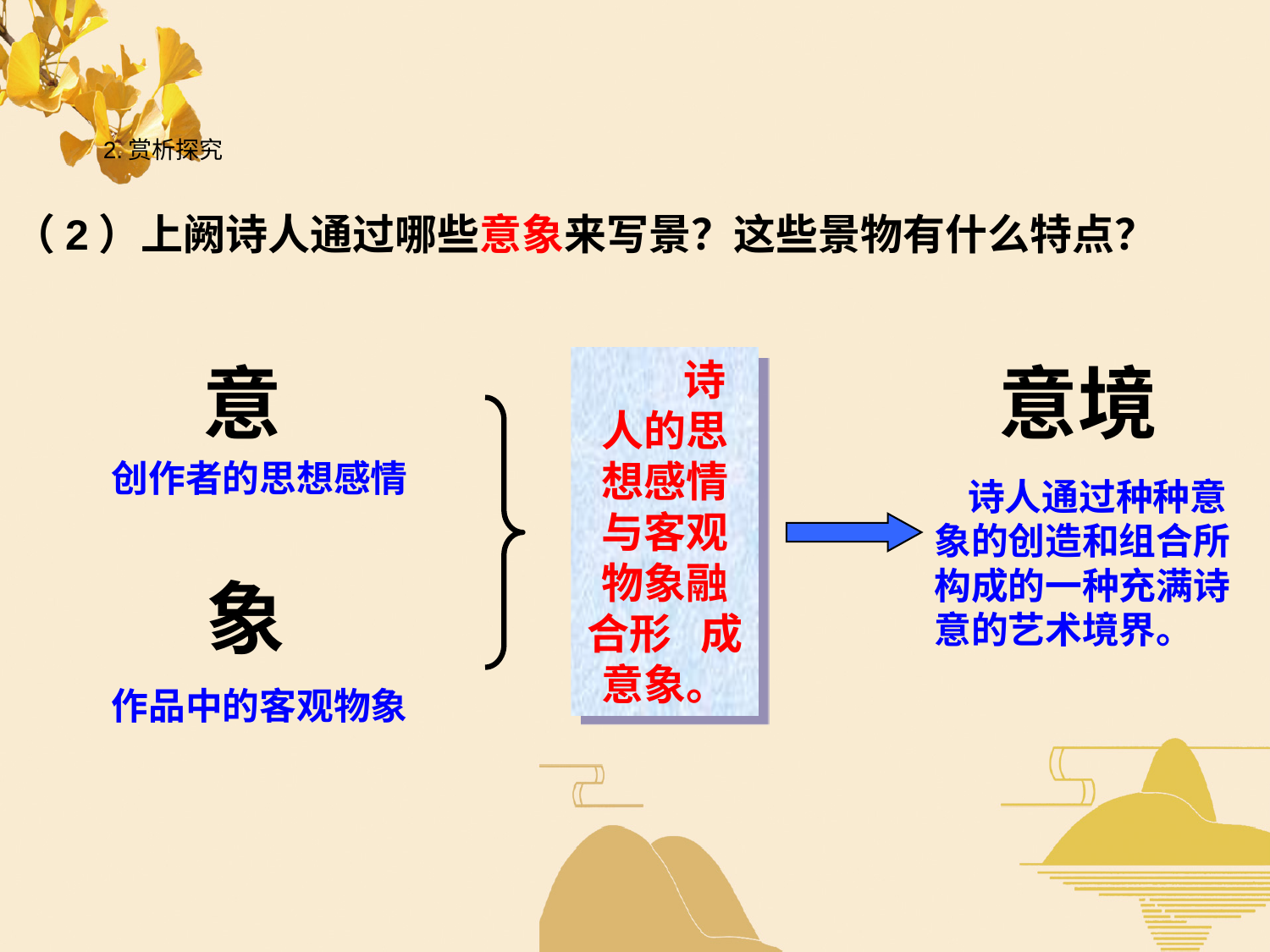

2.赏析探究
（2）上阙诗人通过哪些意象来写景？这些景物有什么特点？
意
创作者的思想感情
              诗人的思想感情与客观物象融合形   成意象。
意境
   诗人通过种种意象的创造和组合所构成的一种充满诗意的艺术境界。

象
作品中的客观物象